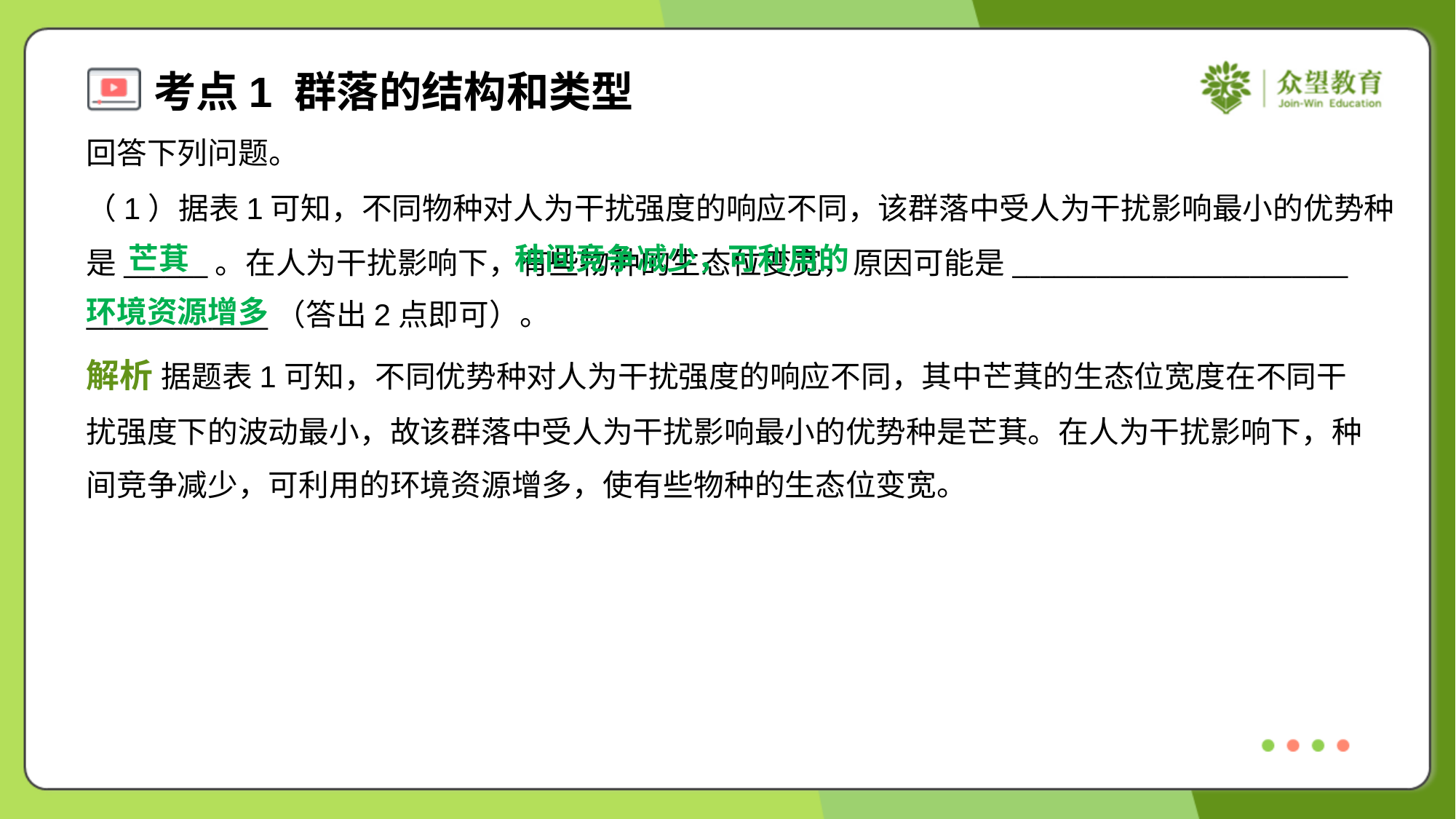

回答下列问题。
（1）据表1可知，不同物种对人为干扰强度的响应不同，该群落中受人为干扰影响最小的优势种
是______。在人为干扰影响下，有些物种的生态位变宽，原因可能是________________________
_____________（答出2点即可）。
                                                             种间竞争减少，可利用的
环境资源增多
芒萁
解析 据题表1可知，不同优势种对人为干扰强度的响应不同，其中芒萁的生态位宽度在不同干
扰强度下的波动最小，故该群落中受人为干扰影响最小的优势种是芒萁。在人为干扰影响下，种
间竞争减少，可利用的环境资源增多，使有些物种的生态位变宽。